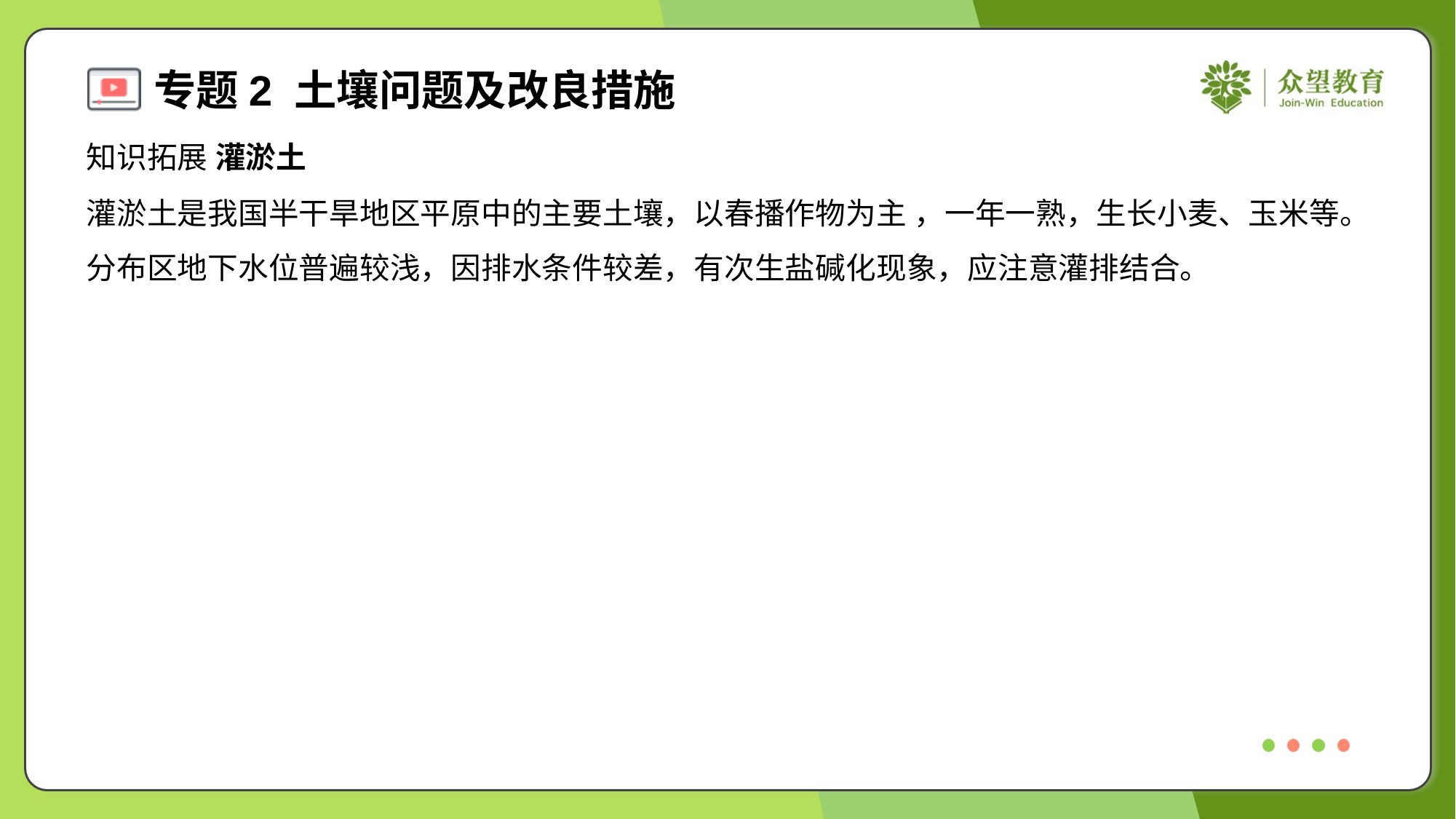

知识拓展 灌淤土
灌淤土是我国半干旱地区平原中的主要土壤，以春播作物为主 ，一年一熟，生长小麦、玉米等。
分布区地下水位普遍较浅，因排水条件较差，有次生盐碱化现象，应注意灌排结合。